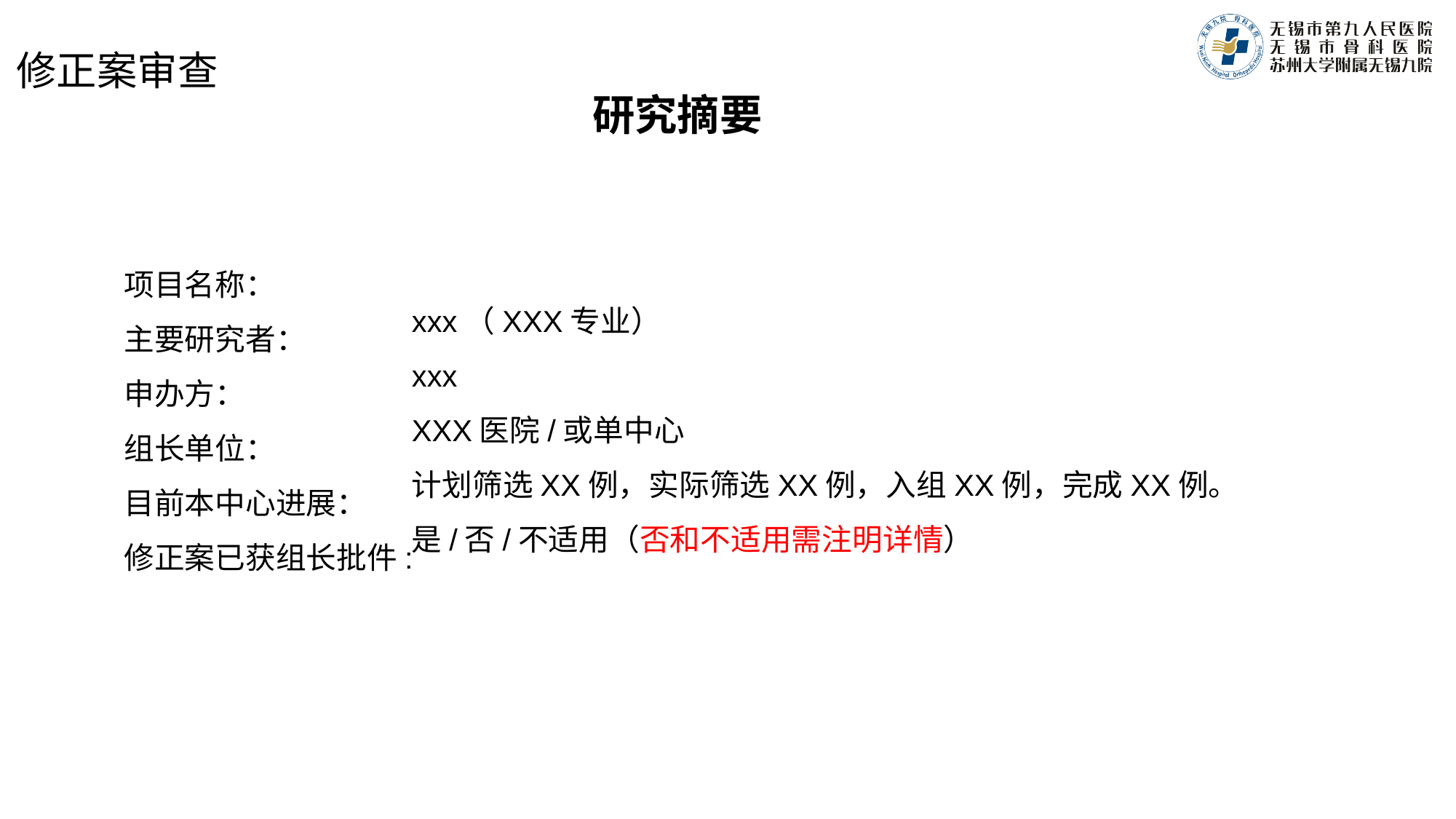

修正案审查
研究摘要
项目名称：
主要研究者：
申办方：
组长单位：
目前本中心进展：
修正案已获组长批件:

xxx（XXX专业）
xxx
XXX医院/或单中心
计划筛选XX例，实际筛选XX例，入组XX例，完成XX例。
是/否/不适用（否和不适用需注明详情）